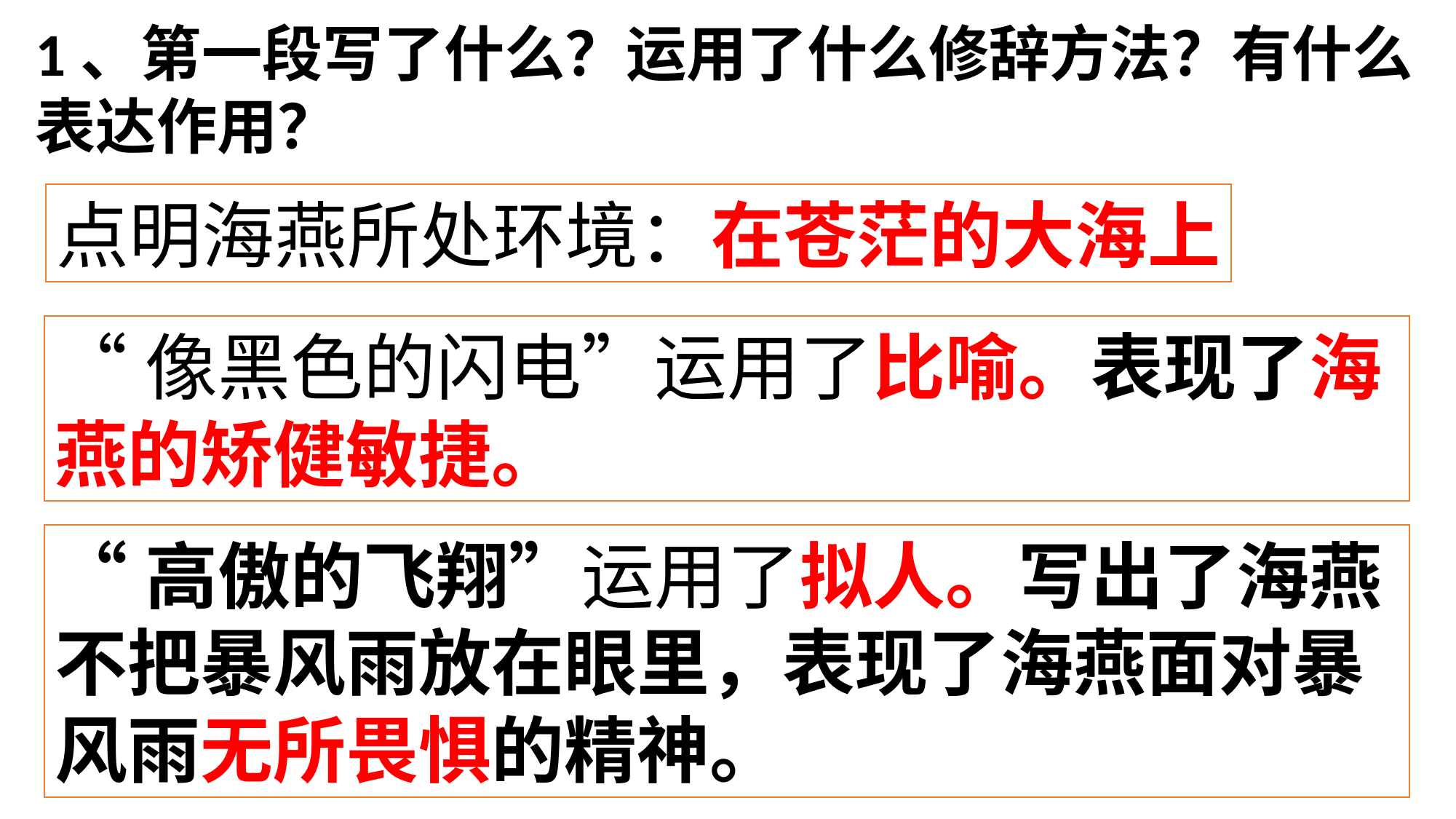

1、第一段写了什么？运用了什么修辞方法？有什么表达作用？
点明海燕所处环境：在苍茫的大海上
“像黑色的闪电”运用了比喻。表现了海燕的矫健敏捷。
“高傲的飞翔”运用了拟人。写出了海燕不把暴风雨放在眼里，表现了海燕面对暴风雨无所畏惧的精神。